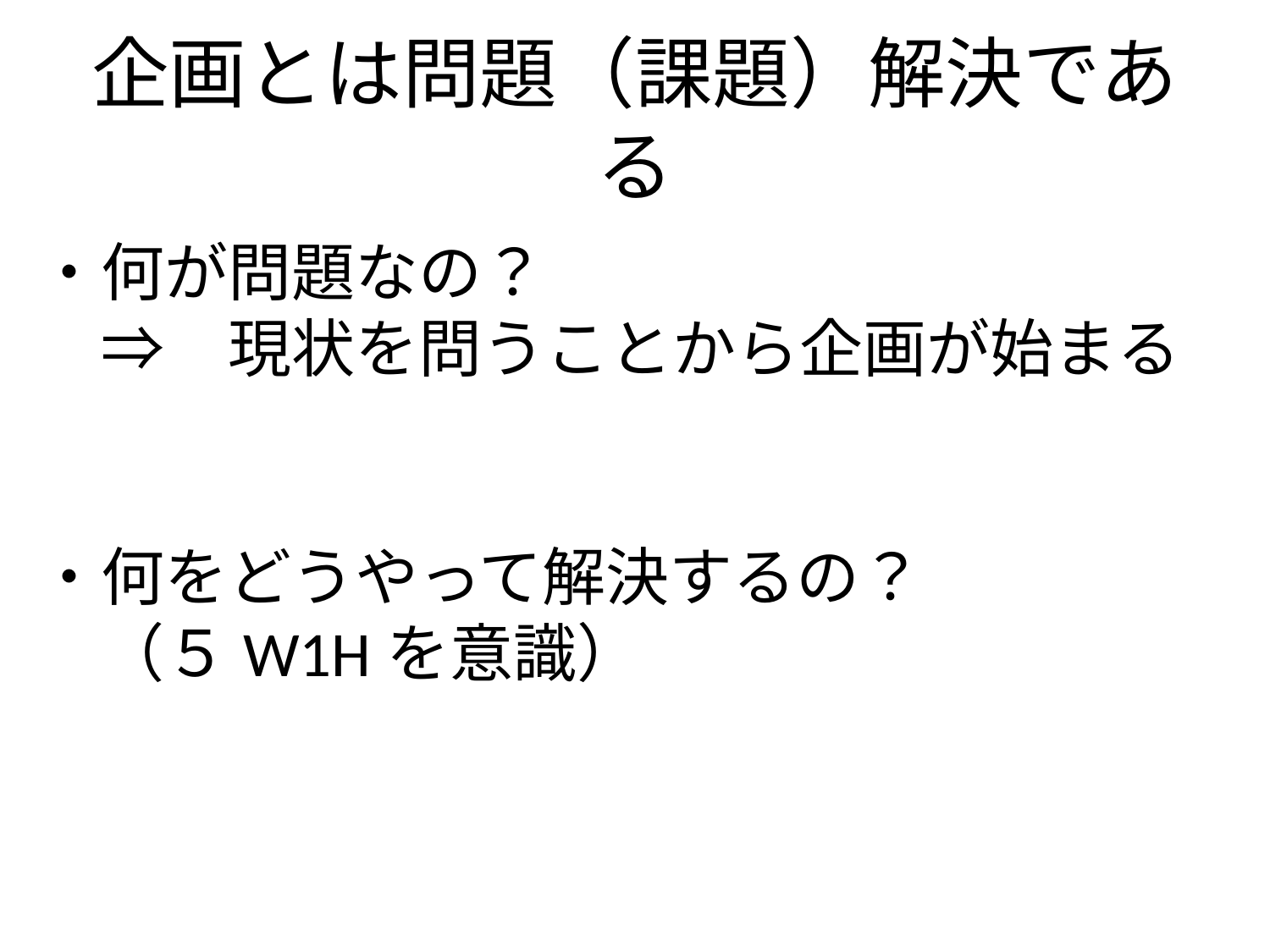

# 企画とは問題（課題）解決である
・何が問題なの？
　⇒　現状を問うことから企画が始まる

・何をどうやって解決するの？
　（５W1Hを意識）